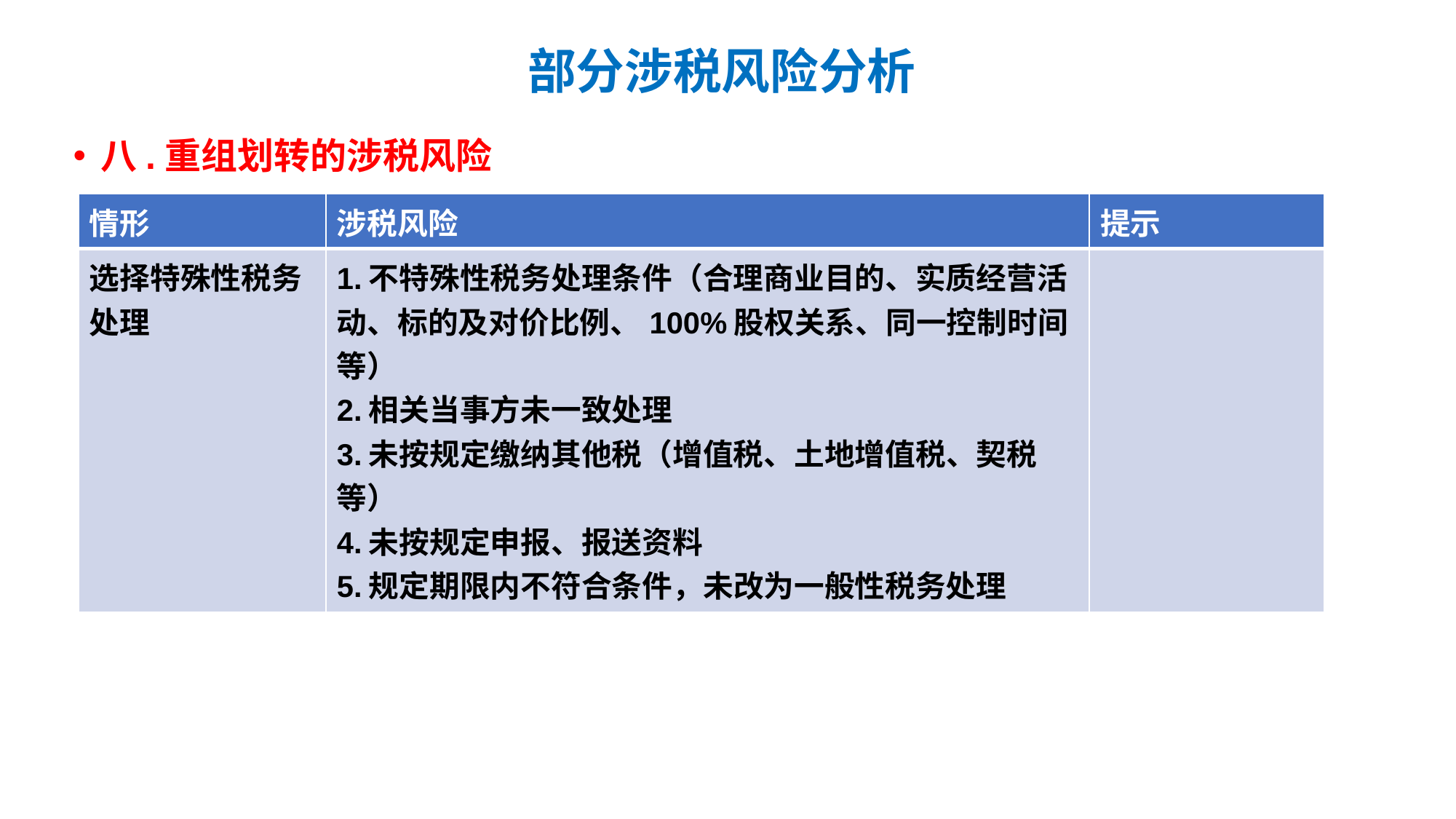

# 部分涉税风险分析
八.重组划转的涉税风险

| 情形 | 涉税风险 | 提示 |
| --- | --- | --- |
| 选择特殊性税务处理 | 1.不特殊性税务处理条件（合理商业目的、实质经营活动、标的及对价比例、100%股权关系、同一控制时间等） 2.相关当事方未一致处理 3.未按规定缴纳其他税（增值税、土地增值税、契税等） 4.未按规定申报、报送资料 5.规定期限内不符合条件，未改为一般性税务处理 |  |